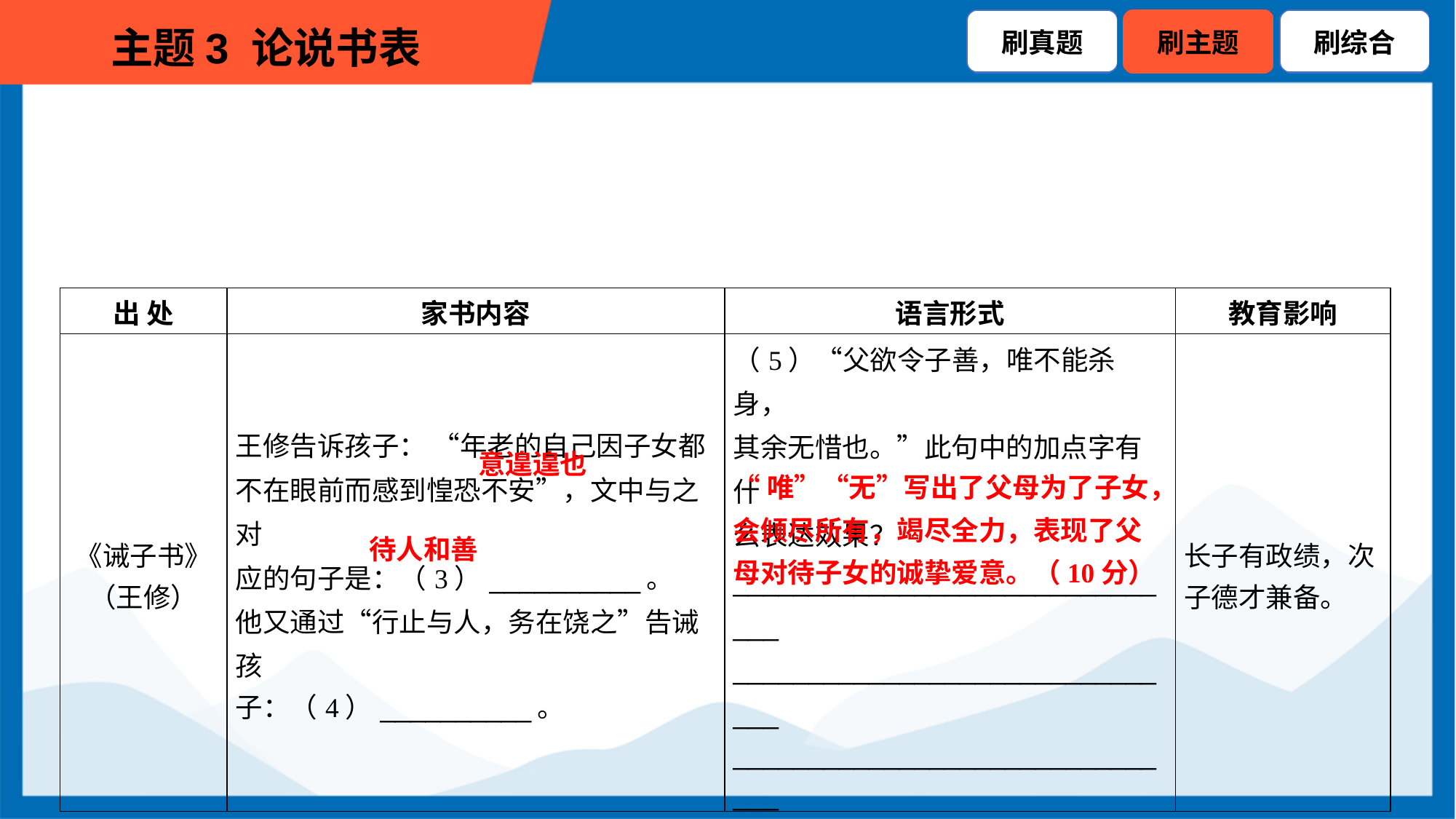

| 出 处 | 家书内容 | 语言形式 | 教育影响 |
| --- | --- | --- | --- |
| 《诫子书》 （王修） | 王修告诉孩子： “年老的自己因子女都 不在眼前而感到惶恐不安”，文中与之对 应的句子是：（3）\_\_\_\_\_\_\_\_\_\_。 他又通过“行止与人，务在饶之”告诫孩 子：（4）\_\_\_\_\_\_\_\_\_\_。 | （5）“父欲令子善，唯不能杀身， 其余无惜也。”此句中的加点字有什 么表达效果？ \_\_\_\_\_\_\_\_\_\_\_\_\_\_\_\_\_\_\_\_\_\_\_\_\_\_\_\_\_\_\_ \_\_\_\_\_\_\_\_\_\_\_\_\_\_\_\_\_\_\_\_\_\_\_\_\_\_\_\_\_\_\_ \_\_\_\_\_\_\_\_\_\_\_\_\_\_\_\_\_\_\_\_\_\_\_\_\_\_\_\_\_\_\_ | 长子有政绩，次 子德才兼备。 |
意遑遑也
“唯”“无”写出了父母为了子女，会倾尽所有，竭尽全力，表现了父母对待子女的诚挚爱意。（10分）
待人和善